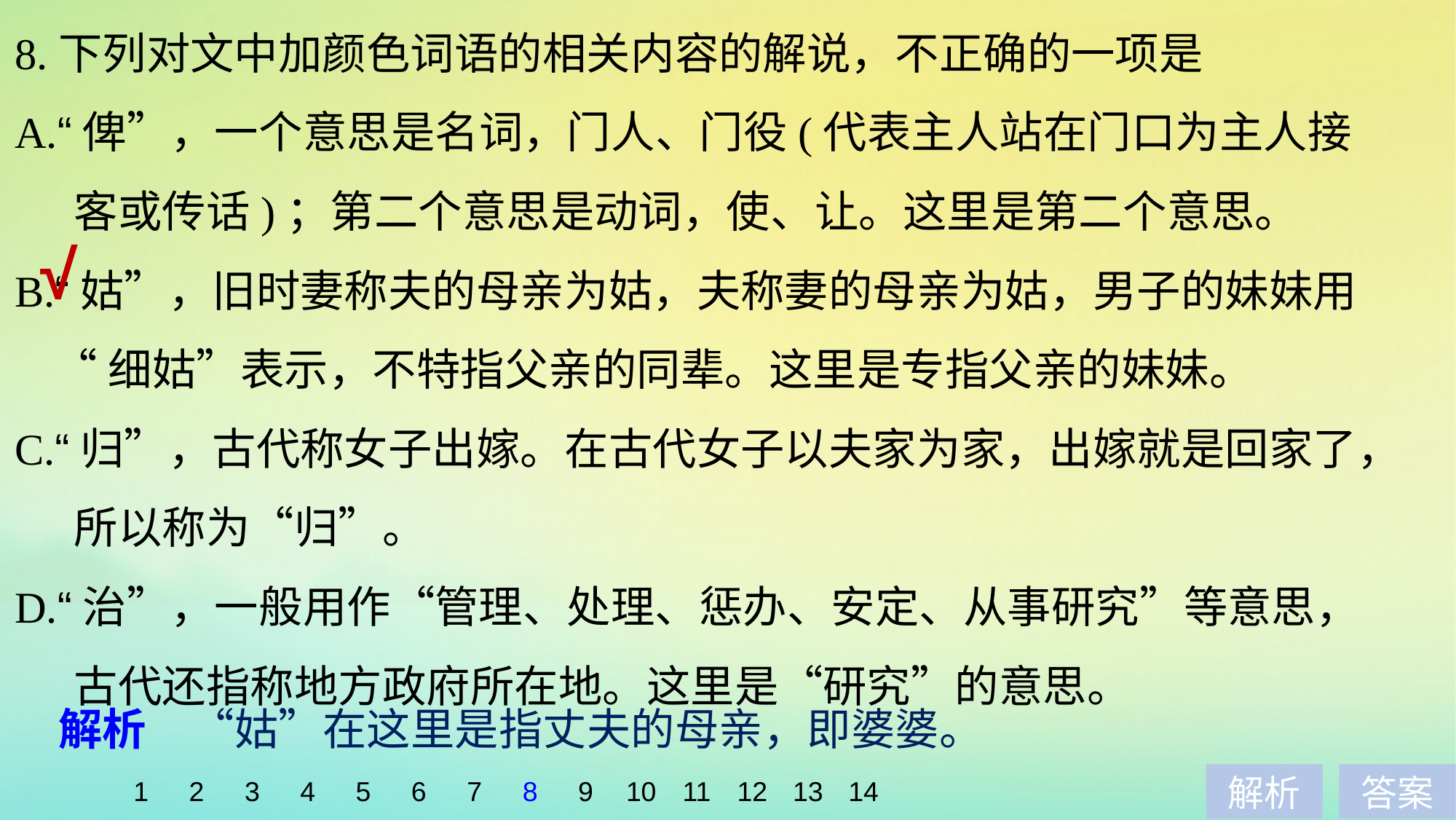

8.下列对文中加颜色词语的相关内容的解说，不正确的一项是
A.“俾”，一个意思是名词，门人、门役(代表主人站在门口为主人接
     客或传话)；第二个意思是动词，使、让。这里是第二个意思。
B.“姑”，旧时妻称夫的母亲为姑，夫称妻的母亲为姑，男子的妹妹用
    “细姑”表示，不特指父亲的同辈。这里是专指父亲的妹妹。
C.“归”，古代称女子出嫁。在古代女子以夫家为家，出嫁就是回家了，
     所以称为“归”。
D.“治”，一般用作“管理、处理、惩办、安定、从事研究”等意思，
     古代还指称地方政府所在地。这里是“研究”的意思。
√
解析　“姑”在这里是指丈夫的母亲，即婆婆。
1
2
3
4
5
6
7
8
9
10
11
12
13
14
解析
答案